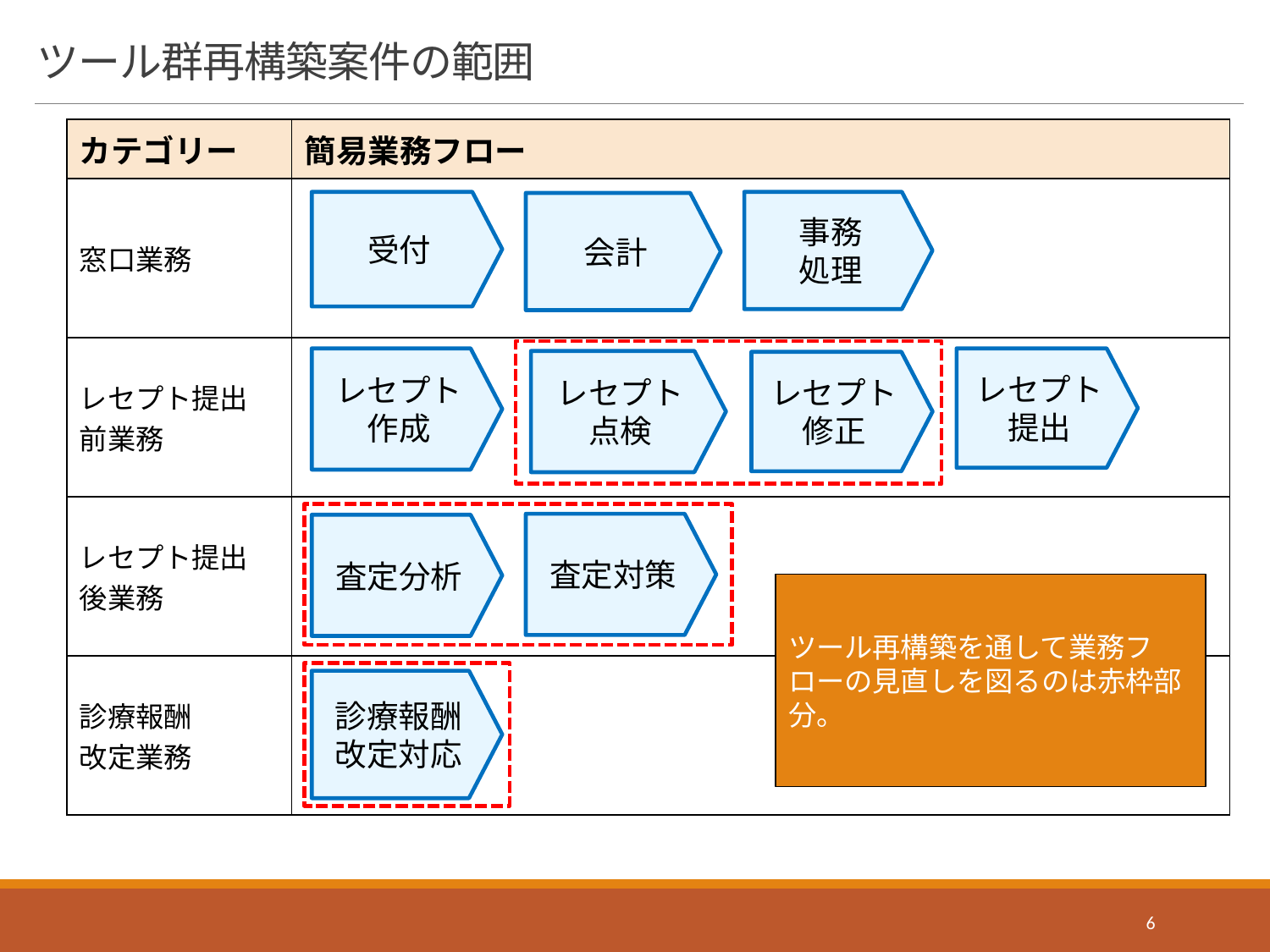

# ツール群再構築案件の範囲
| カテゴリー | 簡易業務フロー |
| --- | --- |
| 窓口業務 |  |
| レセプト提出 前業務 |  |
| レセプト提出 後業務 |  |
| 診療報酬 改定業務 |  |
受付
事務
処理
会計

レセプト
提出
レセプト
作成
レセプト
点検
レセプト
修正

査定対策
査定分析
ツール再構築を通して業務フローの見直しを図るのは赤枠部分。

診療報酬
改定対応
6